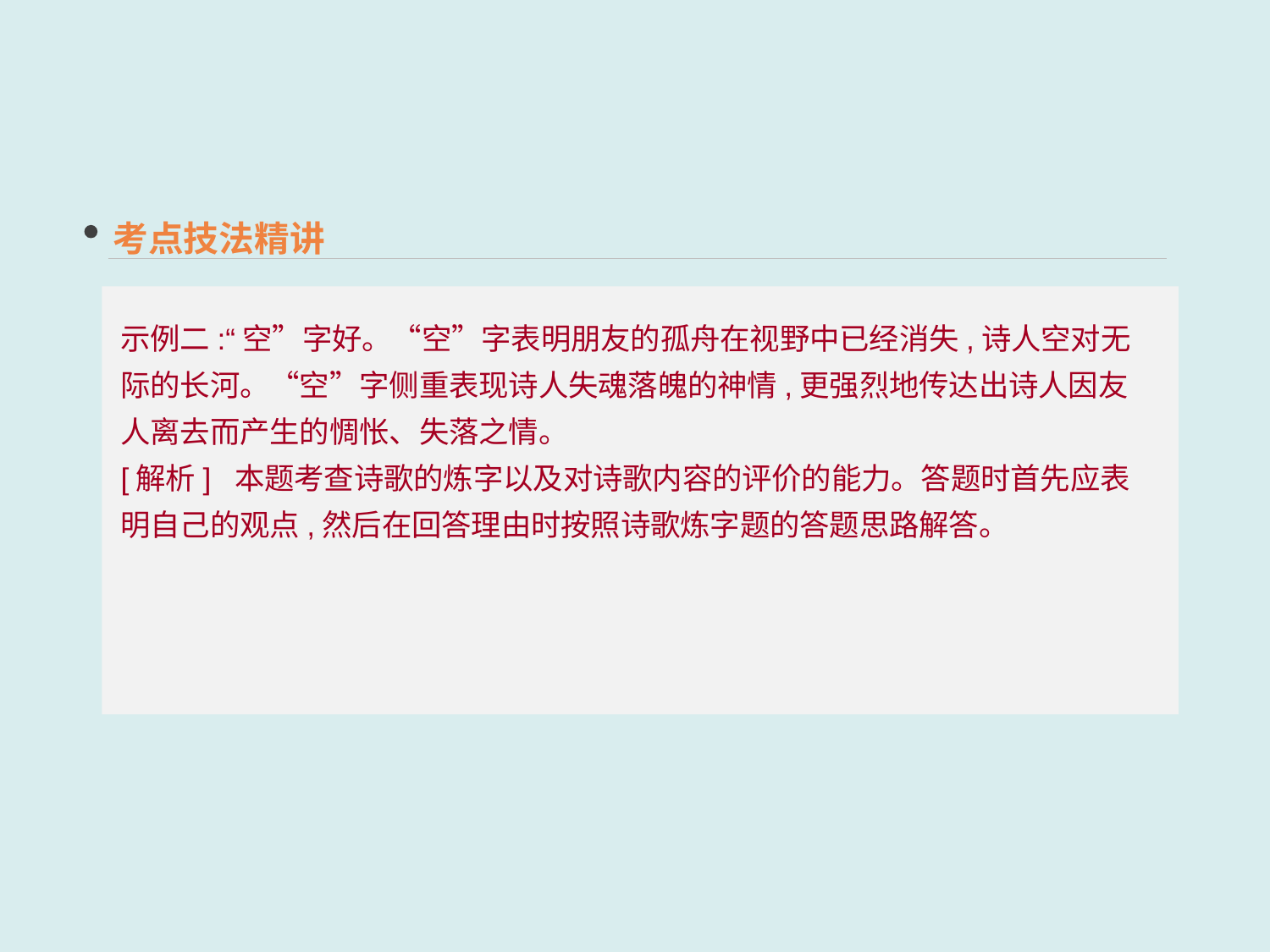

考点技法精讲

示例二:“空”字好。“空”字表明朋友的孤舟在视野中已经消失,诗人空对无际的长河。“空”字侧重表现诗人失魂落魄的神情,更强烈地传达出诗人因友人离去而产生的惆怅、失落之情。
[解析]  本题考查诗歌的炼字以及对诗歌内容的评价的能力。答题时首先应表明自己的观点,然后在回答理由时按照诗歌炼字题的答题思路解答。